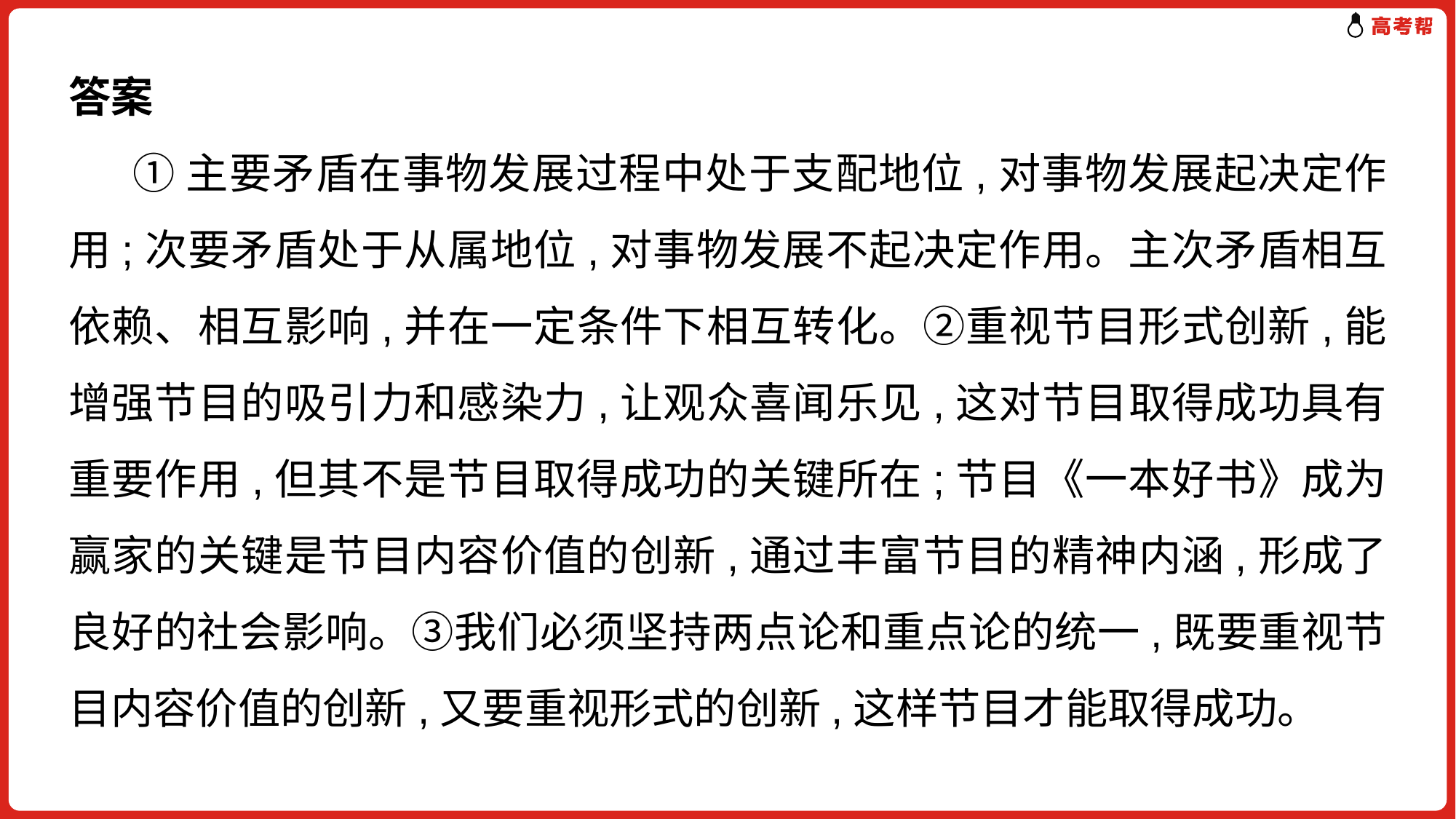

答案
      ①主要矛盾在事物发展过程中处于支配地位,对事物发展起决定作用;次要矛盾处于从属地位,对事物发展不起决定作用。主次矛盾相互依赖、相互影响,并在一定条件下相互转化。②重视节目形式创新,能增强节目的吸引力和感染力,让观众喜闻乐见,这对节目取得成功具有重要作用,但其不是节目取得成功的关键所在;节目《一本好书》成为赢家的关键是节目内容价值的创新,通过丰富节目的精神内涵,形成了良好的社会影响。③我们必须坚持两点论和重点论的统一,既要重视节目内容价值的创新,又要重视形式的创新,这样节目才能取得成功。